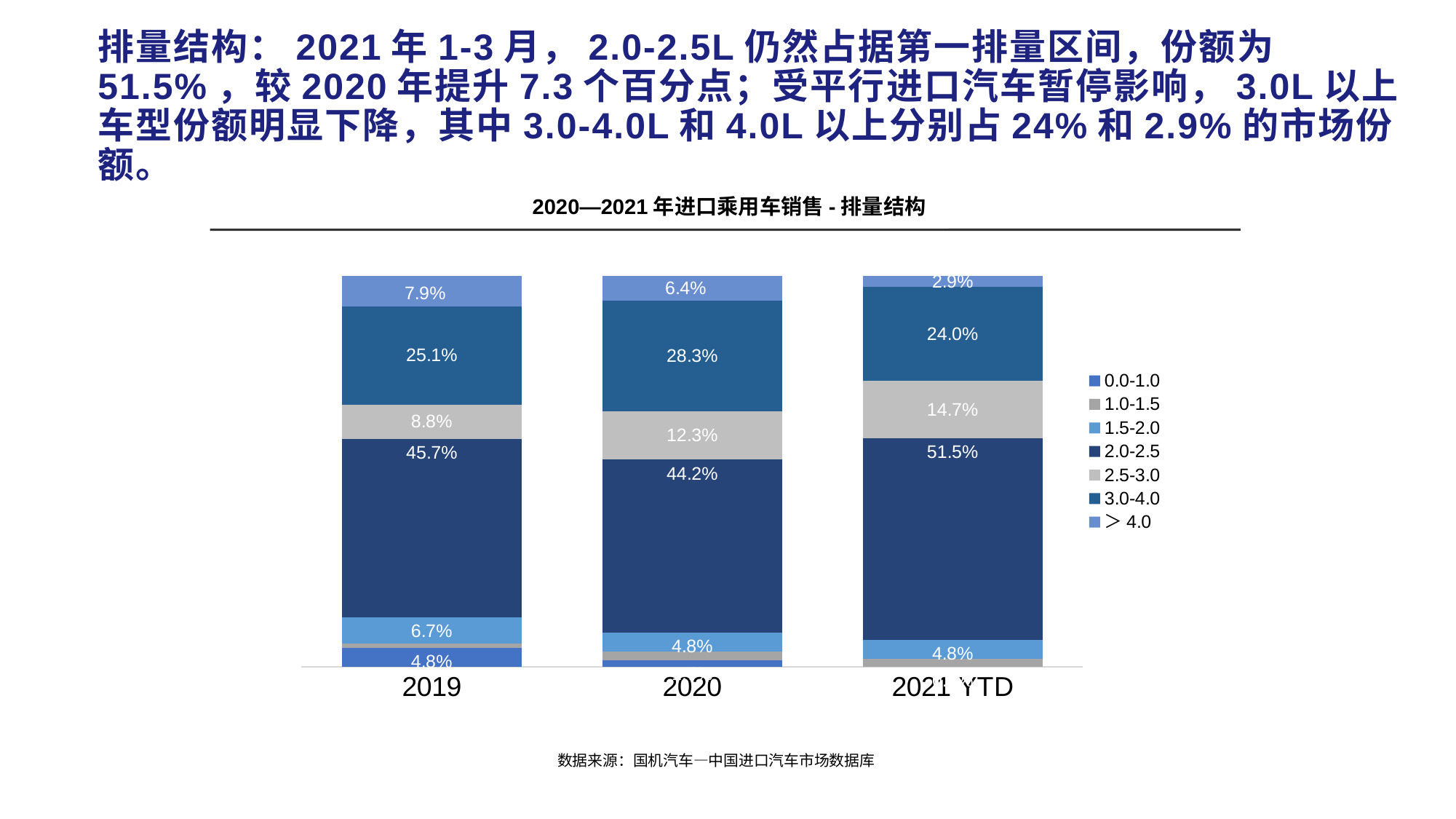

# 排量结构：2021年1-3月，2.0-2.5L仍然占据第一排量区间，份额为51.5%，较2020年提升7.3个百分点；受平行进口汽车暂停影响，3.0L以上车型份额明显下降，其中3.0-4.0L和4.0L以上分别占24%和2.9%的市场份额。
2020—2021年进口乘用车销售-排量结构

### Chart

| Category | 0.0-1.0 | 1.0-1.5 | 1.5-2.0 | 2.0-2.5 | 2.5-3.0 | 3.0-4.0 | ＞4.0 |
|---|---|---|---|---|---|---|---|
| 2019 | 0.04770279791560116 | 0.011403750344240543 | 0.06712243518442351 | 0.45665609207406266 | 0.08766957199723892 | 0.2509406261064875 | 0.07850472637794571 |
| 2020 | 0.0166696673268119 | 0.02198183600392086 | 0.048220608533877454 | 0.44248434655624236 | 0.12308007761707576 | 0.2833003260717358 | 0.06426313789033587 |
| 2021 YTD | 0.0 | 0.020494643916975527 | 0.04790384367957301 | 0.5154415396300339 | 0.1471480569932058 | 0.24005876957429412 | 0.028953146205917633 |
数据来源：国机汽车—中国进口汽车市场数据库